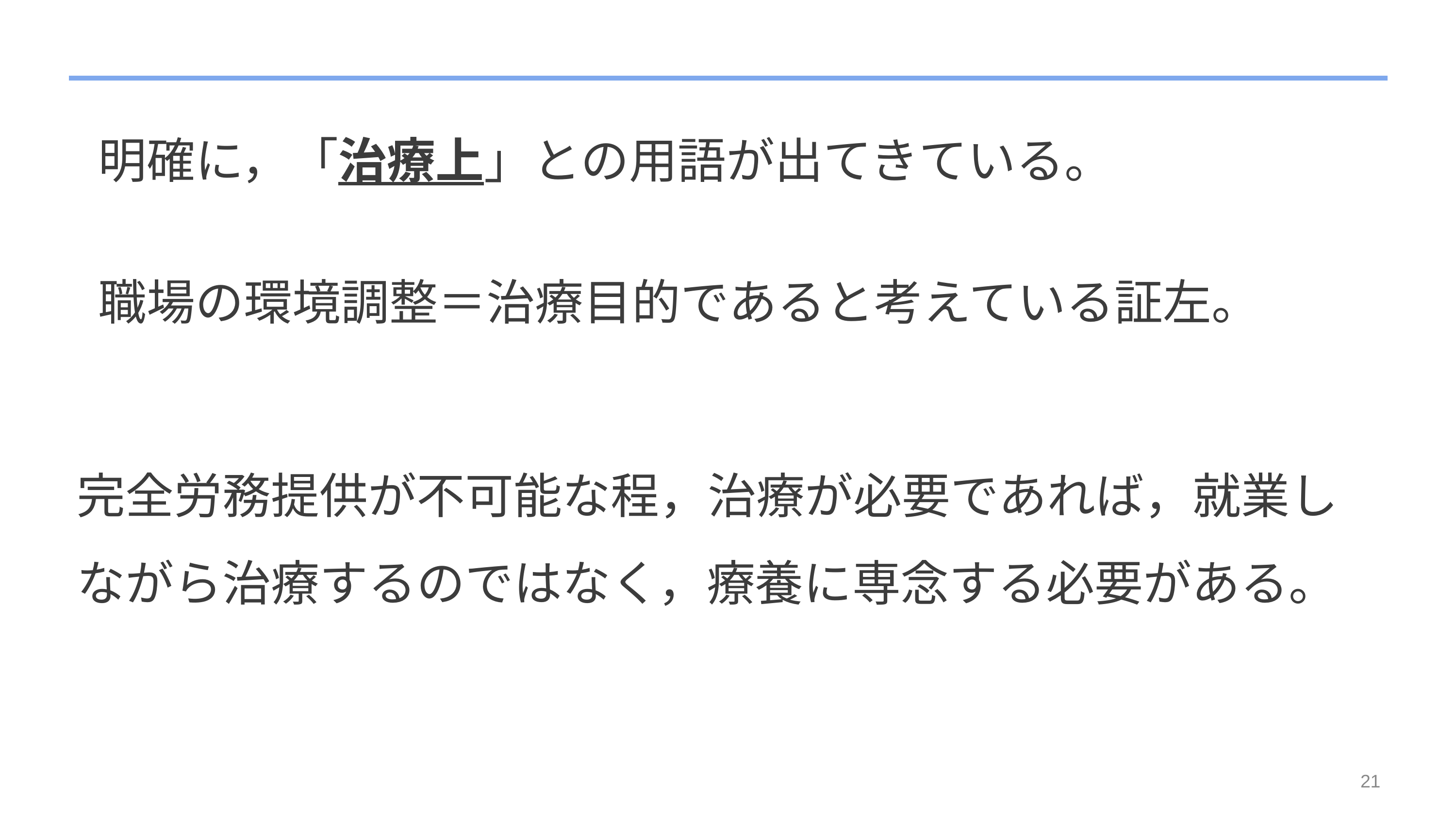

#
明確に，「治療上」との用語が出てきている。
職場の環境調整＝治療目的であると考えている証左。

完全労務提供が不可能な程，治療が必要であれば，就業しながら治療するのではなく，療養に専念する必要がある。
21